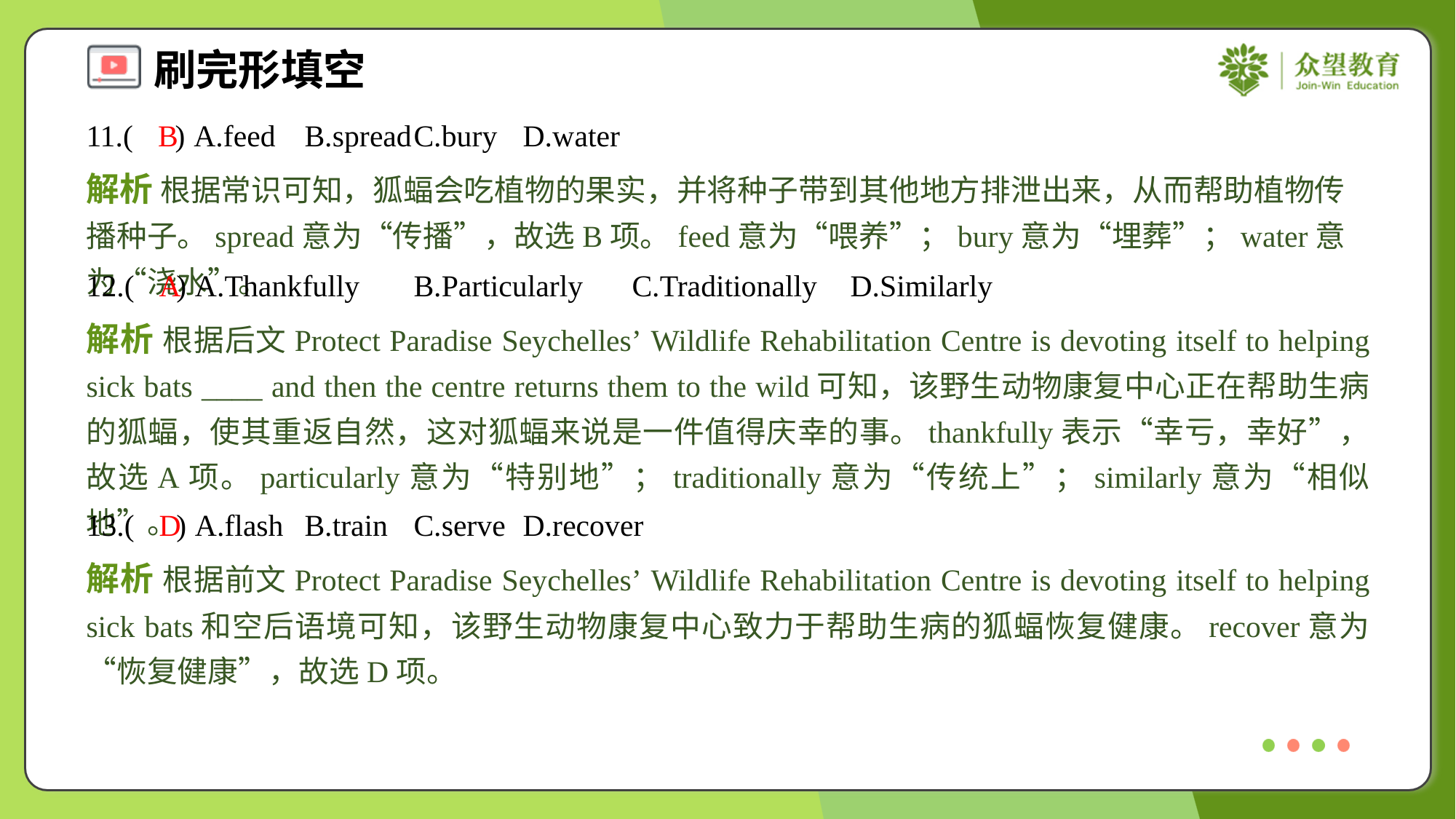

11.(     ) A.feed	B.spread	C.bury	D.water
B
解析 根据常识可知，狐蝠会吃植物的果实，并将种子带到其他地方排泄出来，从而帮助植物传播种子。spread意为“传播”，故选B项。feed意为“喂养”；bury意为“埋葬”；water意为“浇水”。
12.(     ) A.Thankfully	B.Particularly	C.Traditionally	D.Similarly
A
解析 根据后文Protect Paradise Seychelles’ Wildlife Rehabilitation Centre is devoting itself to helping sick bats ____ and then the centre returns them to the wild可知，该野生动物康复中心正在帮助生病的狐蝠，使其重返自然，这对狐蝠来说是一件值得庆幸的事。thankfully表示“幸亏，幸好”，故选A项。particularly意为“特别地”；traditionally意为“传统上”；similarly意为“相似地”。
13.(     ) A.flash	B.train	C.serve	D.recover
D
解析 根据前文Protect Paradise Seychelles’ Wildlife Rehabilitation Centre is devoting itself to helping sick bats和空后语境可知，该野生动物康复中心致力于帮助生病的狐蝠恢复健康。recover意为“恢复健康”，故选D项。